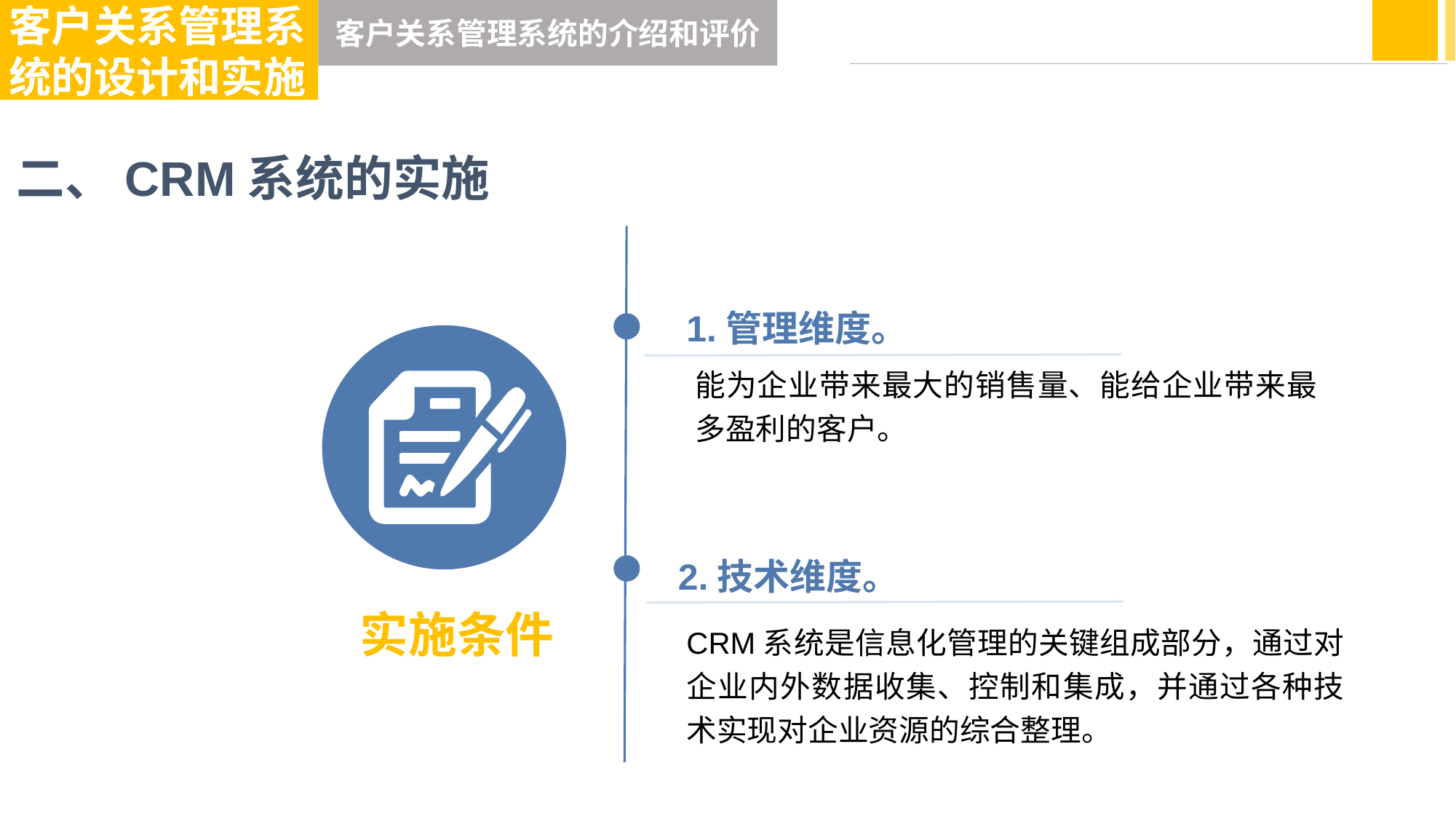

客户关系管理系统的设计和实施
客户关系管理系统的介绍和评价

二、CRM系统的实施
1.管理维度。

能为企业带来最大的销售量、能给企业带来最多盈利的客户。

2.技术维度。

实施条件
CRM系统是信息化管理的关键组成部分，通过对企业内外数据收集、控制和集成，并通过各种技术实现对企业资源的综合整理。